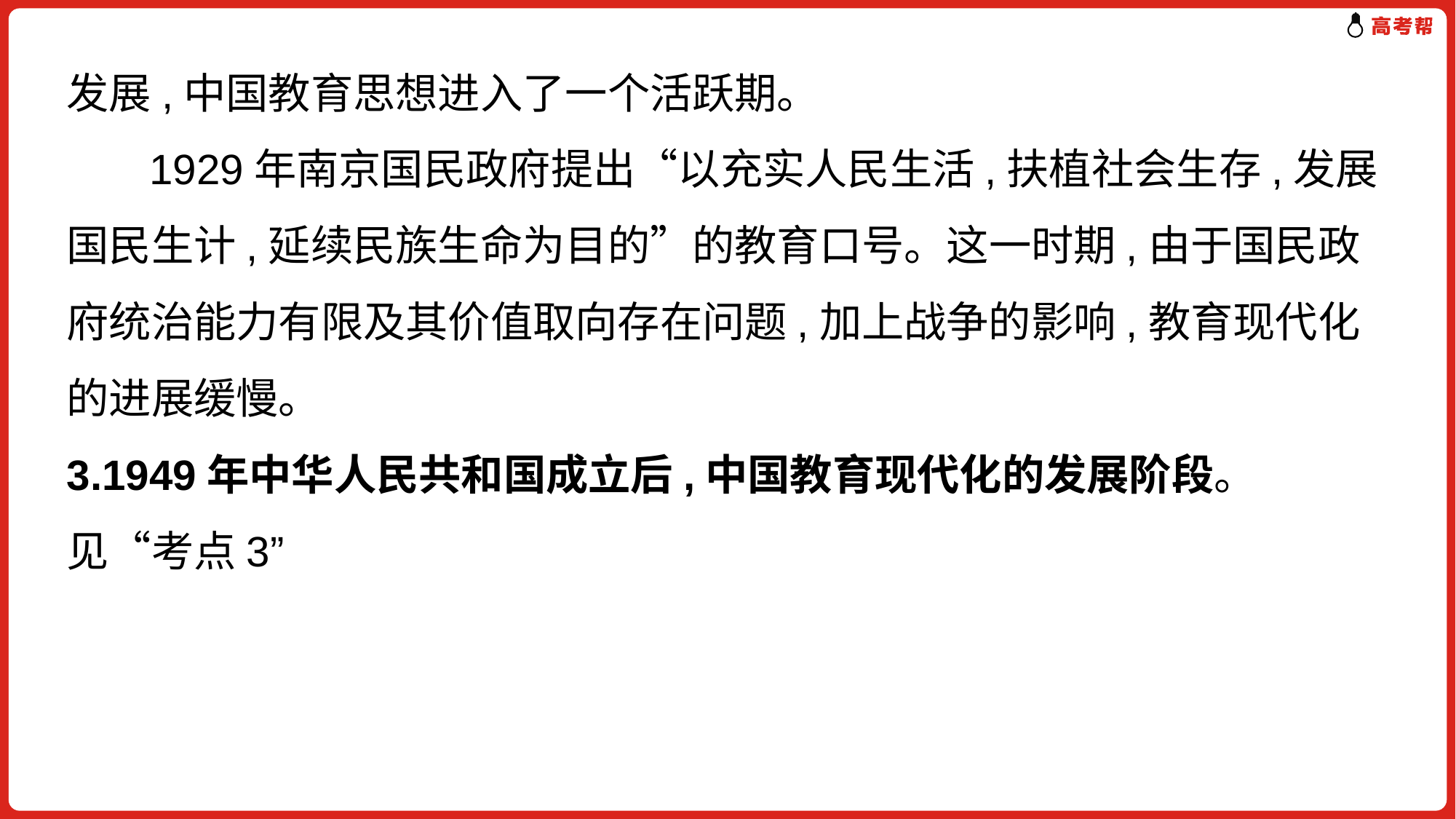

发展,中国教育思想进入了一个活跃期。
       1929年南京国民政府提出“以充实人民生活,扶植社会生存,发展国民生计,延续民族生命为目的”的教育口号。这一时期,由于国民政府统治能力有限及其价值取向存在问题,加上战争的影响,教育现代化的进展缓慢。
3.1949年中华人民共和国成立后,中国教育现代化的发展阶段。
见“考点3”